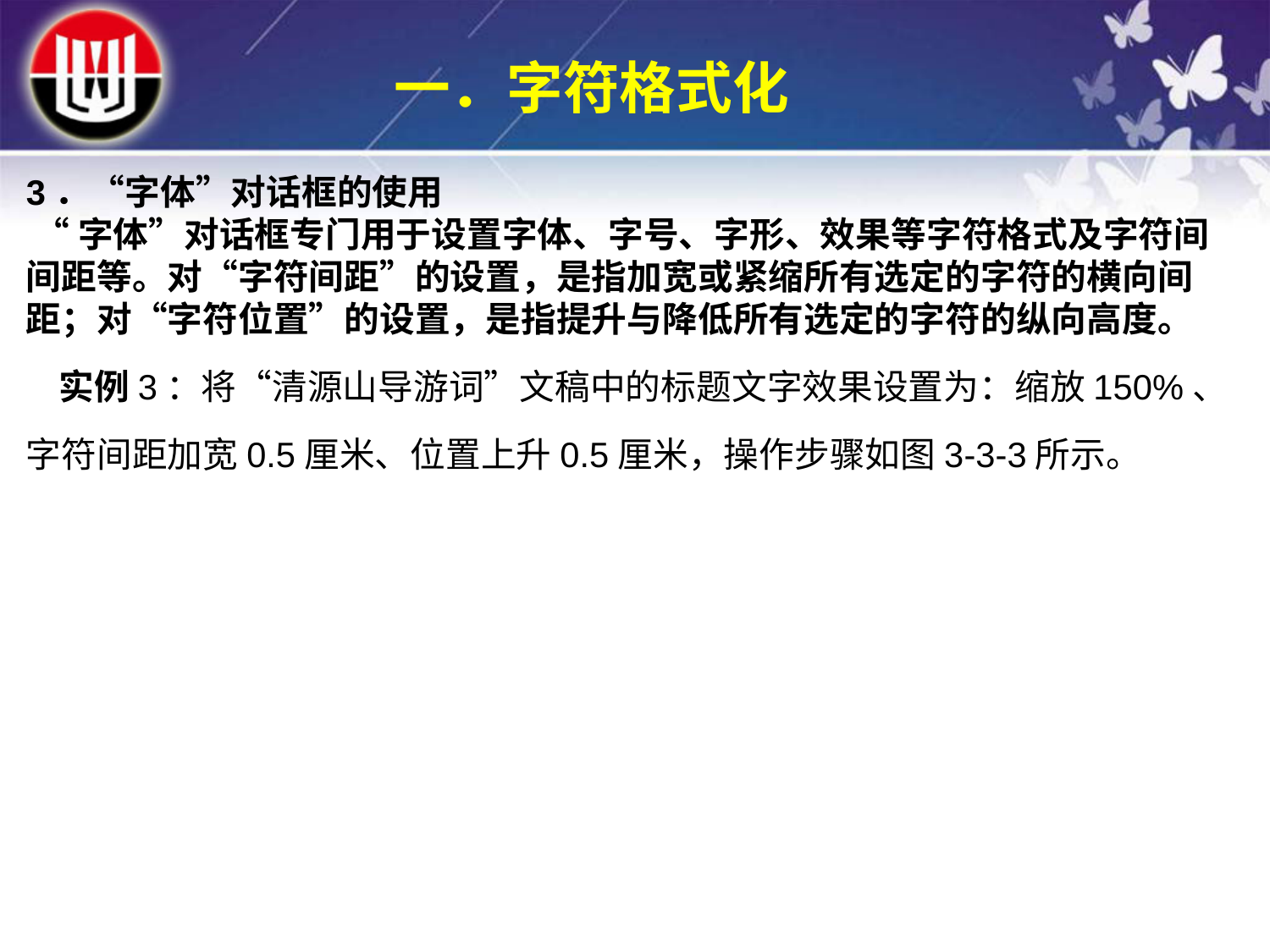

一．字符格式化
3．“字体”对话框的使用 “字体”对话框专门用于设置字体、字号、字形、效果等字符格式及字符间间距等。对“字符间距”的设置，是指加宽或紧缩所有选定的字符的横向间距；对“字符位置”的设置，是指提升与降低所有选定的字符的纵向高度。   实例3：将“清源山导游词”文稿中的标题文字效果设置为：缩放150%、字符间距加宽0.5厘米、位置上升0.5厘米，操作步骤如图3-3-3所示。